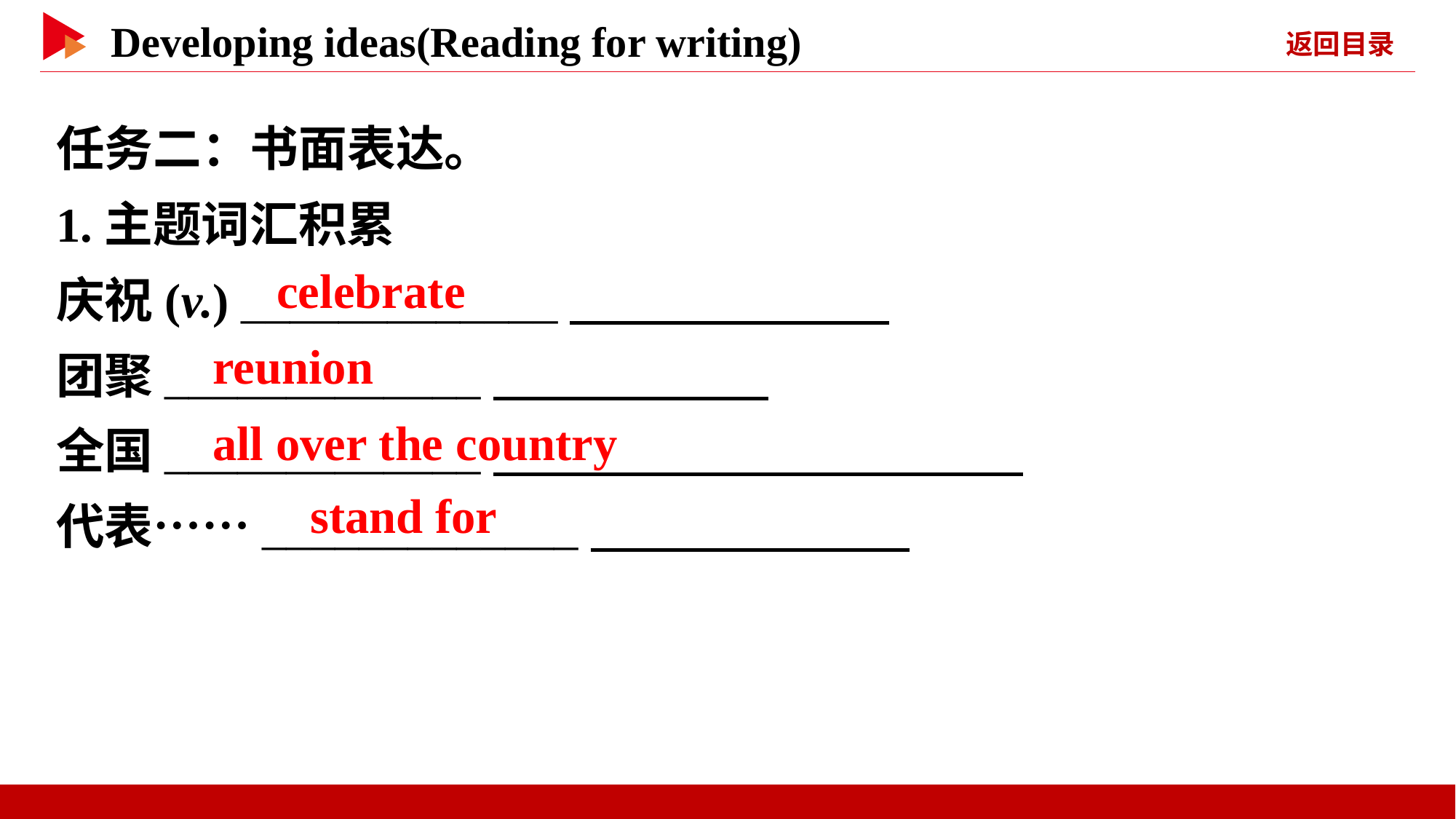

任务二：书面表达。
1.主题词汇积累
庆祝(v.) _____________
团聚_____________
全国_____________
代表……_____________
　celebrate
　reunion
　all over the country
　stand for